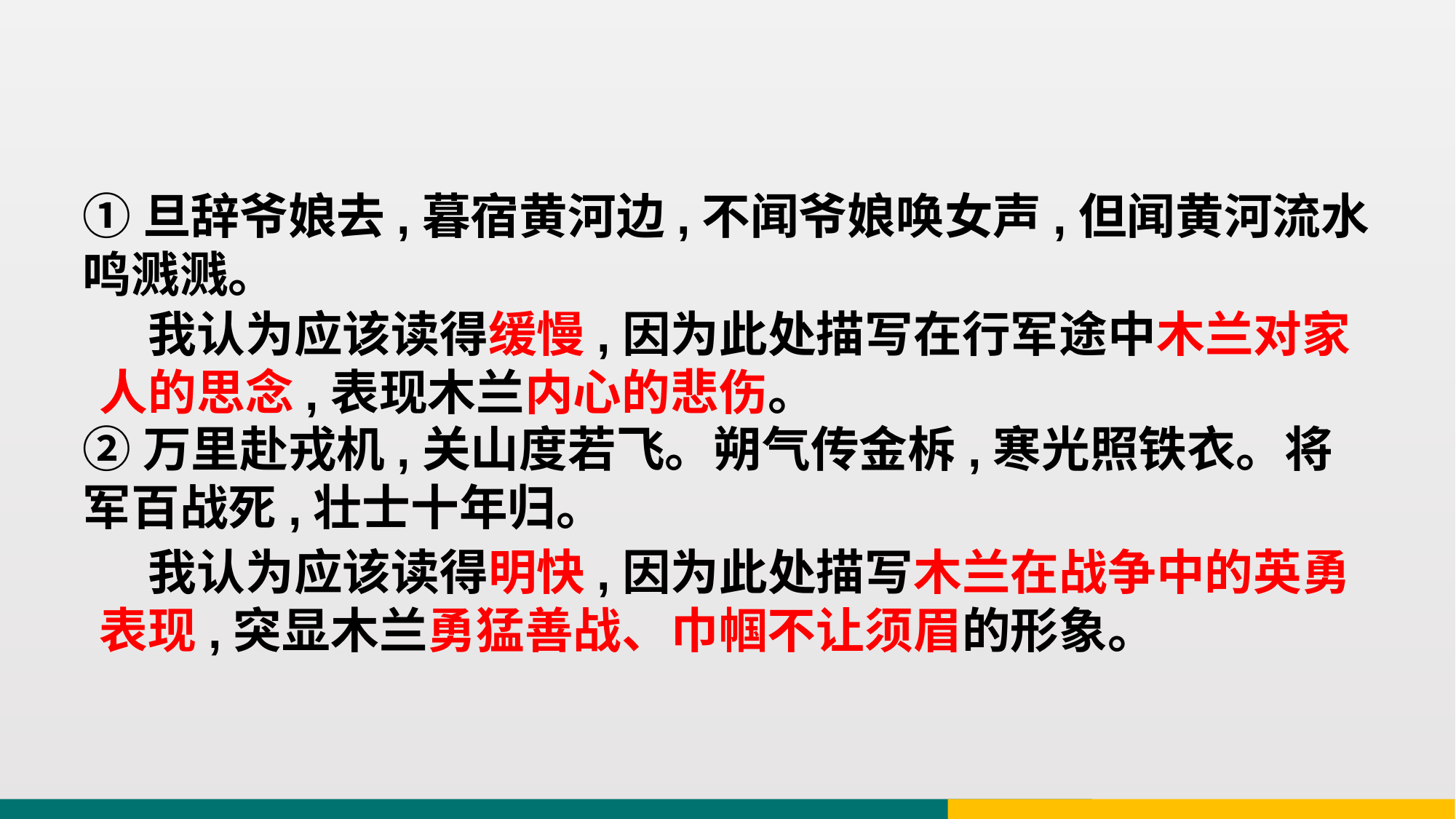

①旦辞爷娘去,暮宿黄河边,不闻爷娘唤女声,但闻黄河流水鸣溅溅。

②万里赴戎机,关山度若飞。朔气传金柝,寒光照铁衣。将军百战死,壮士十年归。
    我认为应该读得缓慢,因为此处描写在行军途中木兰对家人的思念,表现木兰内心的悲伤。
    我认为应该读得明快,因为此处描写木兰在战争中的英勇表现,突显木兰勇猛善战、巾帼不让须眉的形象。